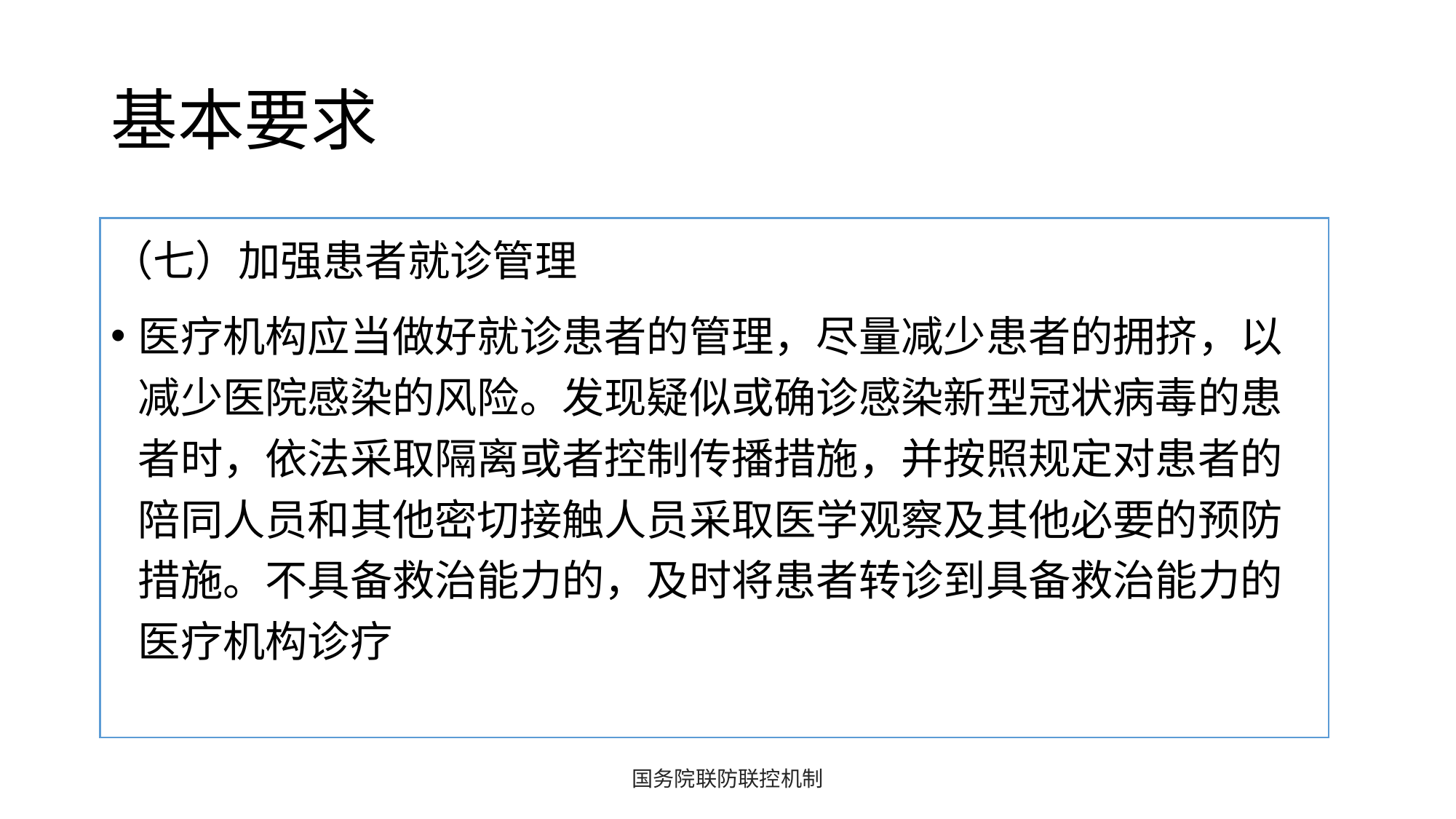

# 基本要求
（七）加强患者就诊管理
医疗机构应当做好就诊患者的管理，尽量减少患者的拥挤，以减少医院感染的风险。发现疑似或确诊感染新型冠状病毒的患者时，依法采取隔离或者控制传播措施，并按照规定对患者的陪同人员和其他密切接触人员采取医学观察及其他必要的预防措施。不具备救治能力的，及时将患者转诊到具备救治能力的医疗机构诊疗

国务院联防联控机制
8